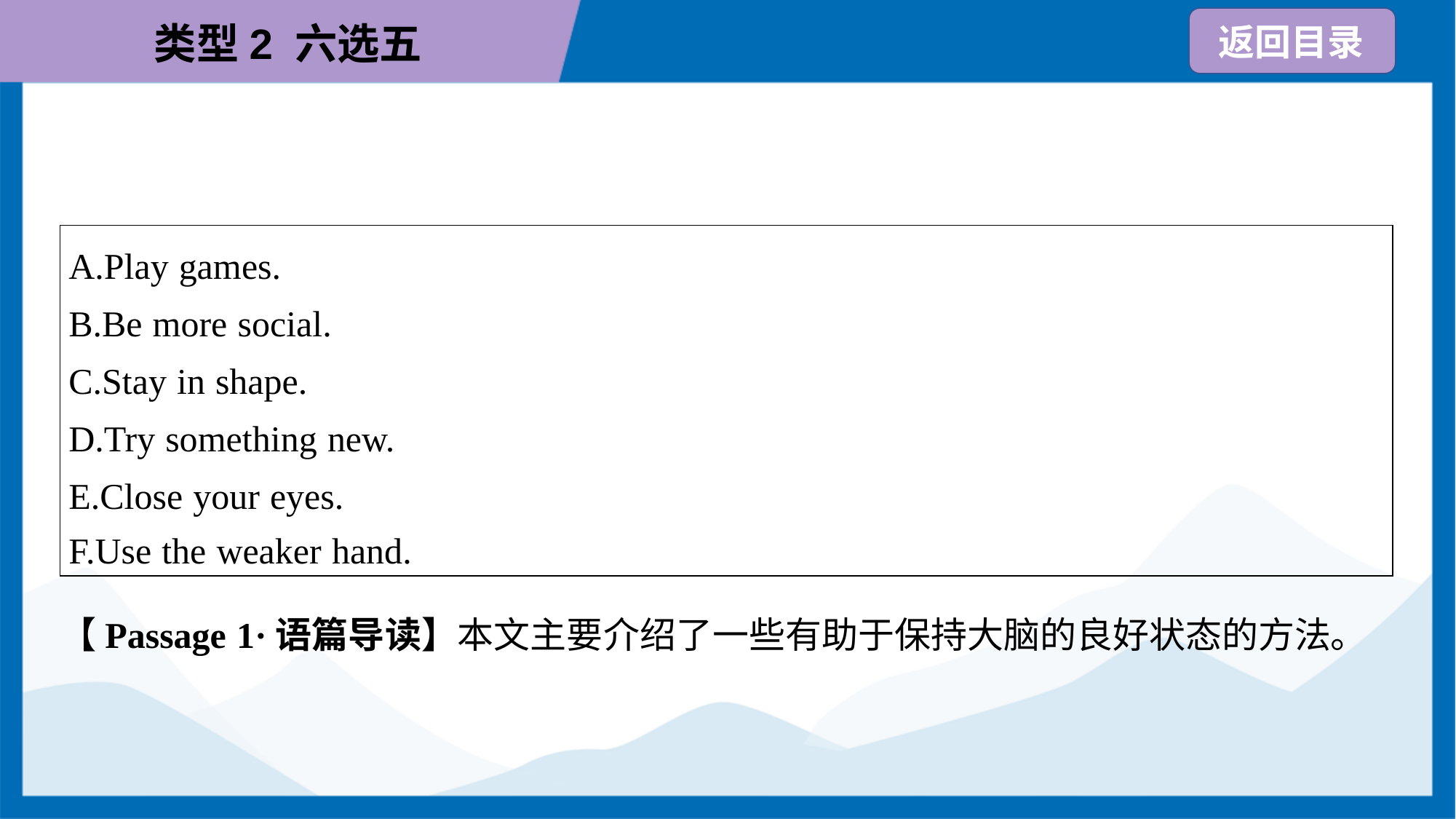

| A.Play games. B.Be more social. C.Stay in shape. D.Try something new. E.Close your eyes. F.Use the weaker hand. |
| --- |
【Passage 1·语篇导读】本文主要介绍了一些有助于保持大脑的良好状态的方法。